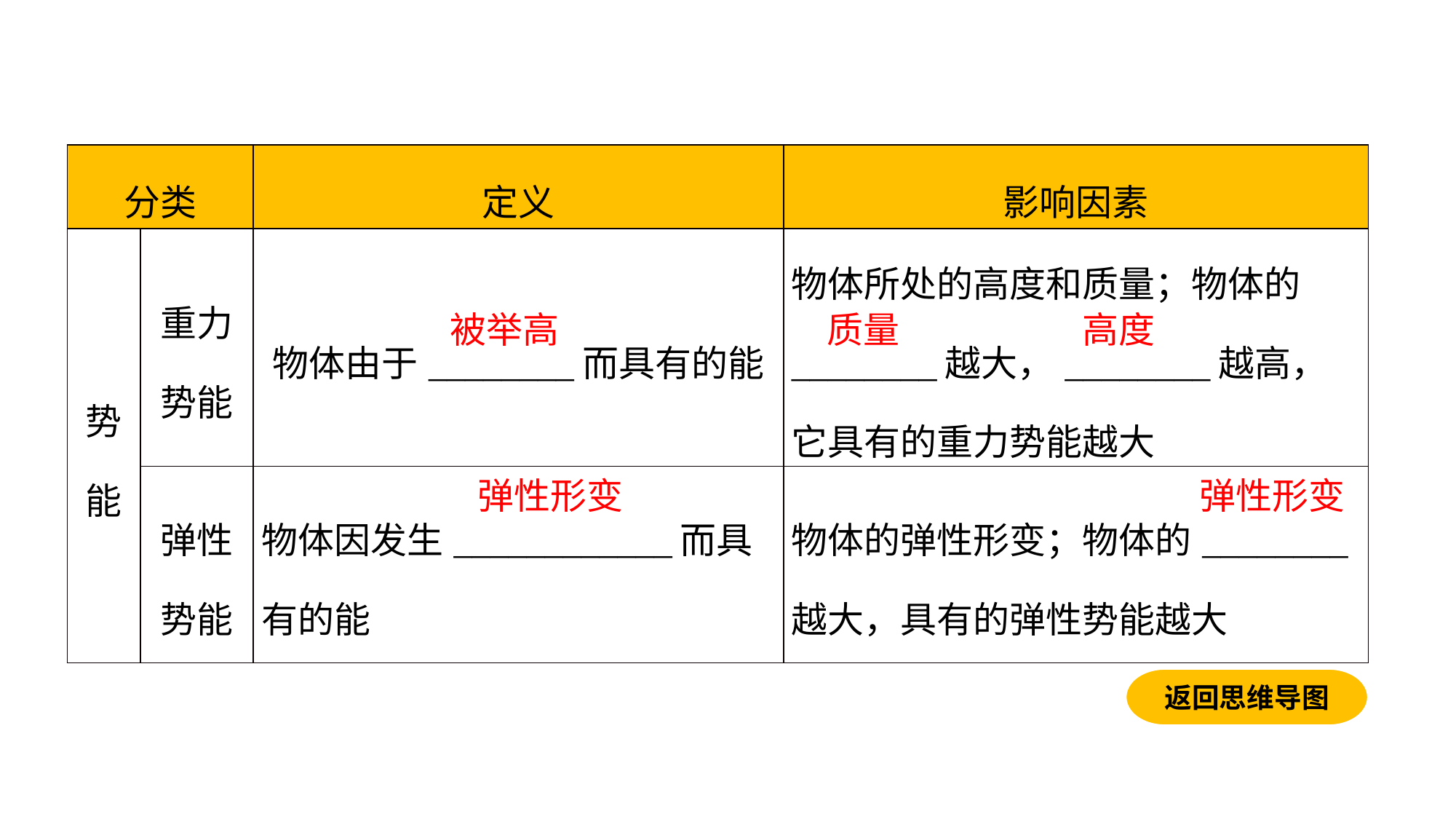

| 分类 |  | 定义 | 影响因素 |
| --- | --- | --- | --- |
| 势能 | 重力势能 | 物体由于\_\_\_\_\_\_\_\_而具有的能 | 物体所处的高度和质量；物体的\_\_\_\_\_\_\_\_越大，\_\_\_\_\_\_\_\_越高，它具有的重力势能越大 |
|  | 弹性势能 | 物体因发生\_\_\_\_\_\_\_\_\_\_\_\_而具有的能 | 物体的弹性形变；物体的\_\_\_\_\_\_\_\_越大，具有的弹性势能越大 |
被举高
质量
高度
弹性形变
弹性形变
返回思维导图